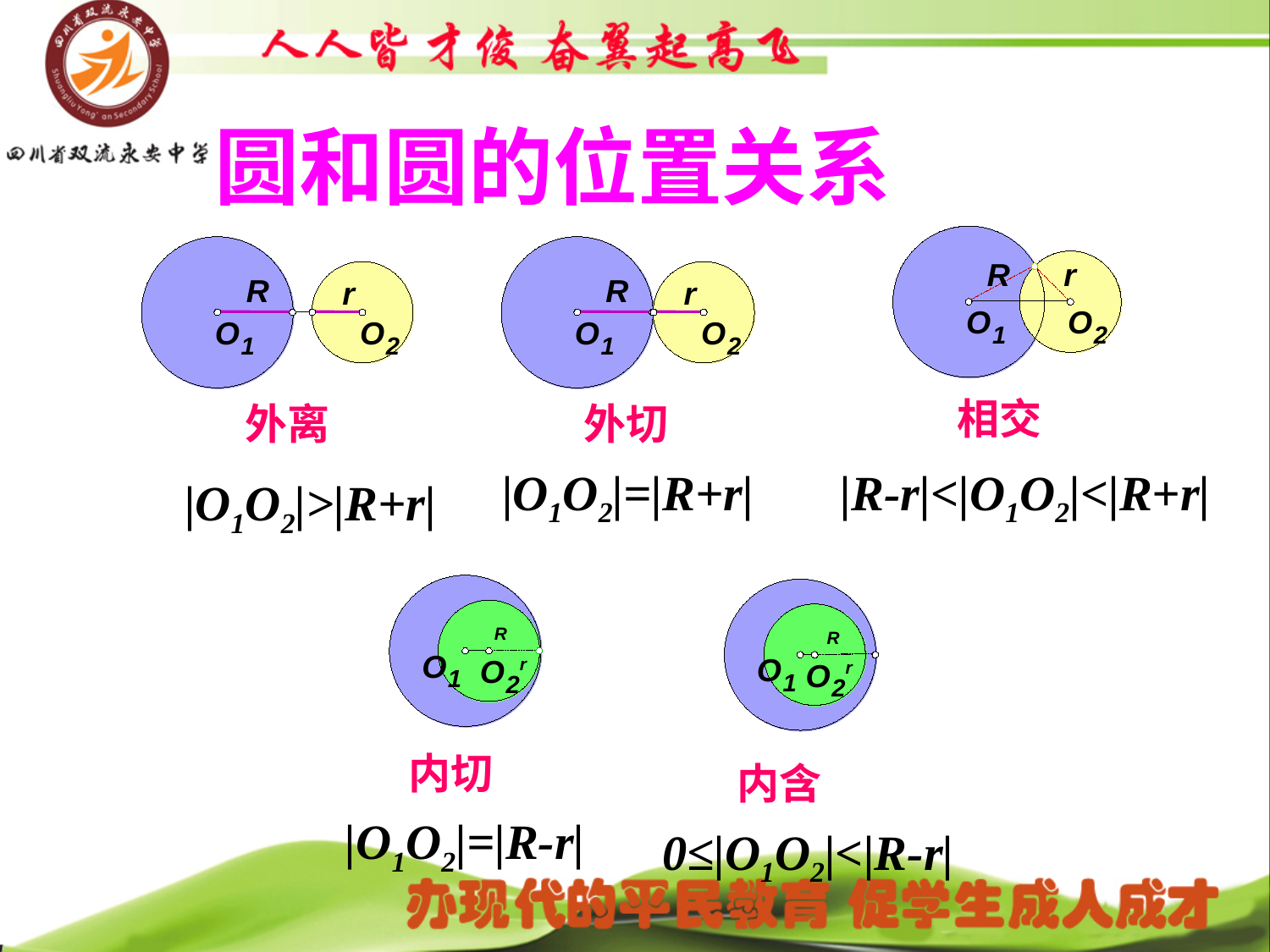

圆和圆的位置关系

R
r

O
O
1
2

R
r

O
O
1
2

R
r

O
O
1
2
相交
外离
外切
|O1O2|=|R+r|
|R-r|<|O1O2|<|R+r|
|O1O2|>|R+r|

R
O

O
r
1
2

R
O

O
r
1
2
内切
内含
|O1O2|=|R-r|
0≤|O1O2|<|R-r|